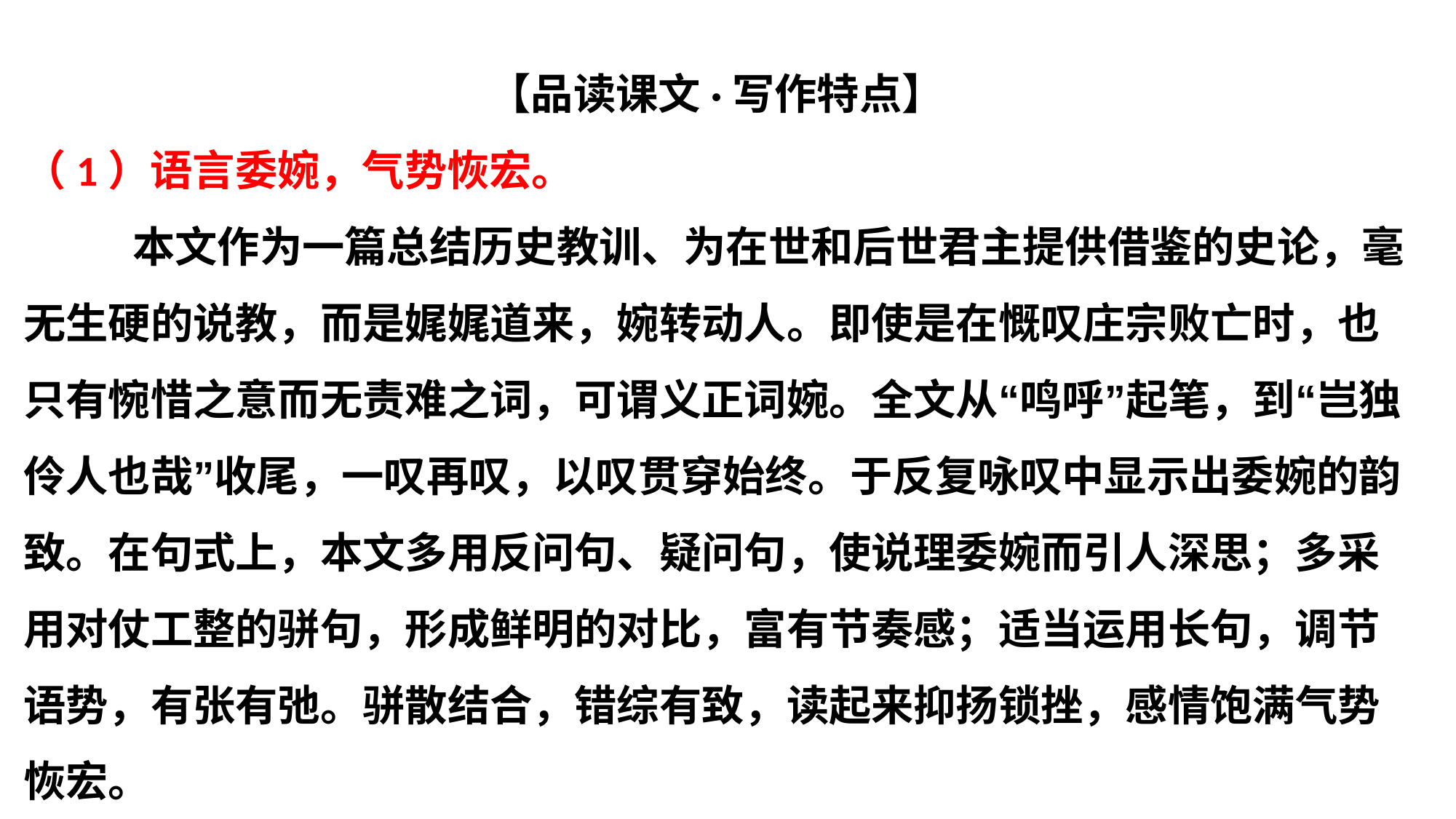

【品读课文·写作特点】
（1）语言委婉，气势恢宏。
	本文作为一篇总结历史教训、为在世和后世君主提供借鉴的史论，毫无生硬的说教，而是娓娓道来，婉转动人。即使是在慨叹庄宗败亡时，也只有惋惜之意而无责难之词，可谓义正词婉。全文从“鸣呼”起笔，到“岂独伶人也哉”收尾，一叹再叹，以叹贯穿始终。于反复咏叹中显示出委婉的韵致。在句式上，本文多用反问句、疑问句，使说理委婉而引人深思；多采用对仗工整的骈句，形成鲜明的对比，富有节奏感；适当运用长句，调节语势，有张有弛。骈散结合，错综有致，读起来抑扬锁挫，感情饱满气势恢宏。